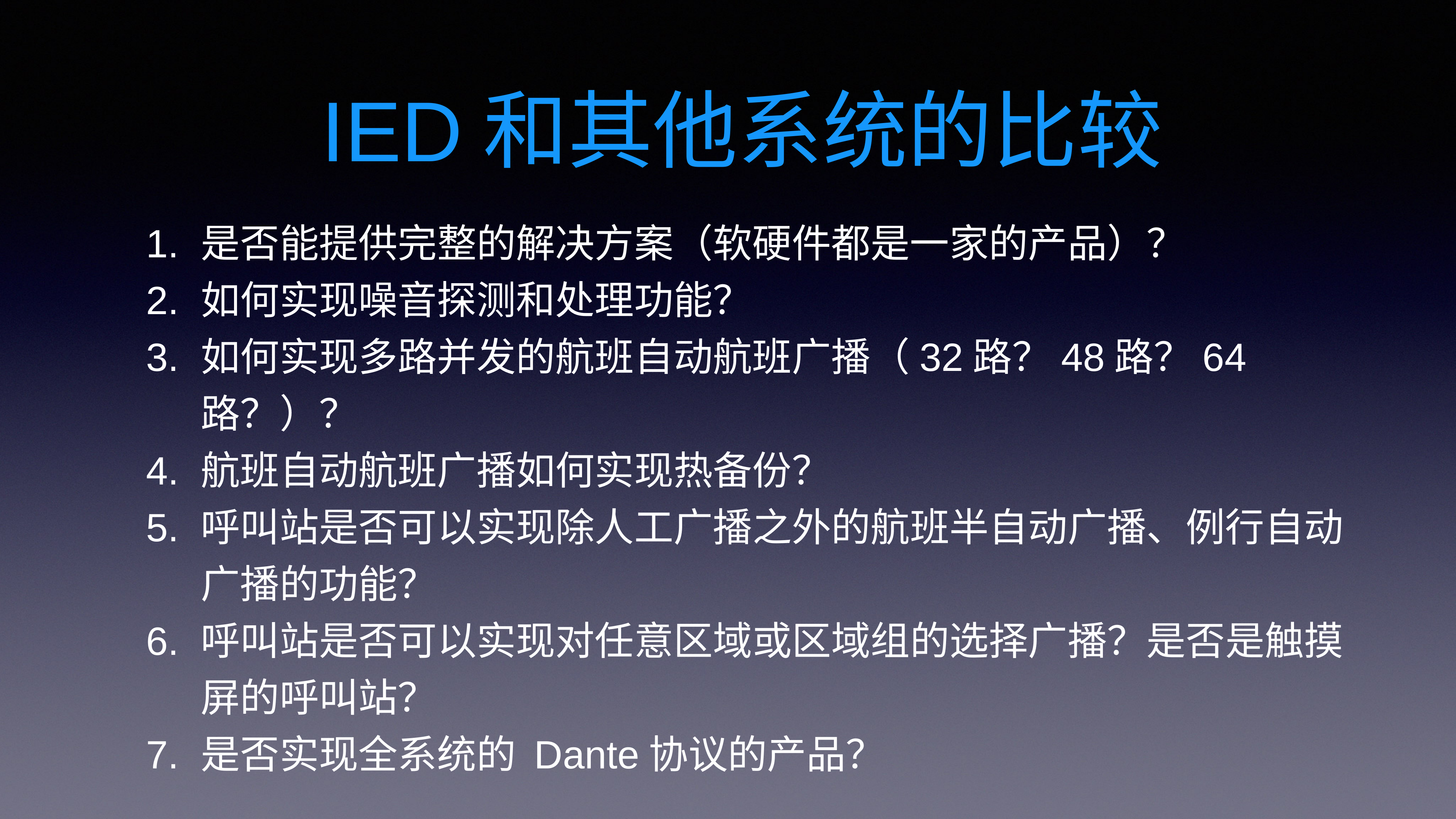

# IED和其他系统的比较
是否能提供完整的解决方案（软硬件都是一家的产品）？
如何实现噪音探测和处理功能？
如何实现多路并发的航班自动航班广播（32路？48路？64路？）？
航班自动航班广播如何实现热备份？
呼叫站是否可以实现除人工广播之外的航班半自动广播、例行自动广播的功能？
呼叫站是否可以实现对任意区域或区域组的选择广播？是否是触摸屏的呼叫站？
是否实现全系统的 Dante协议的产品？